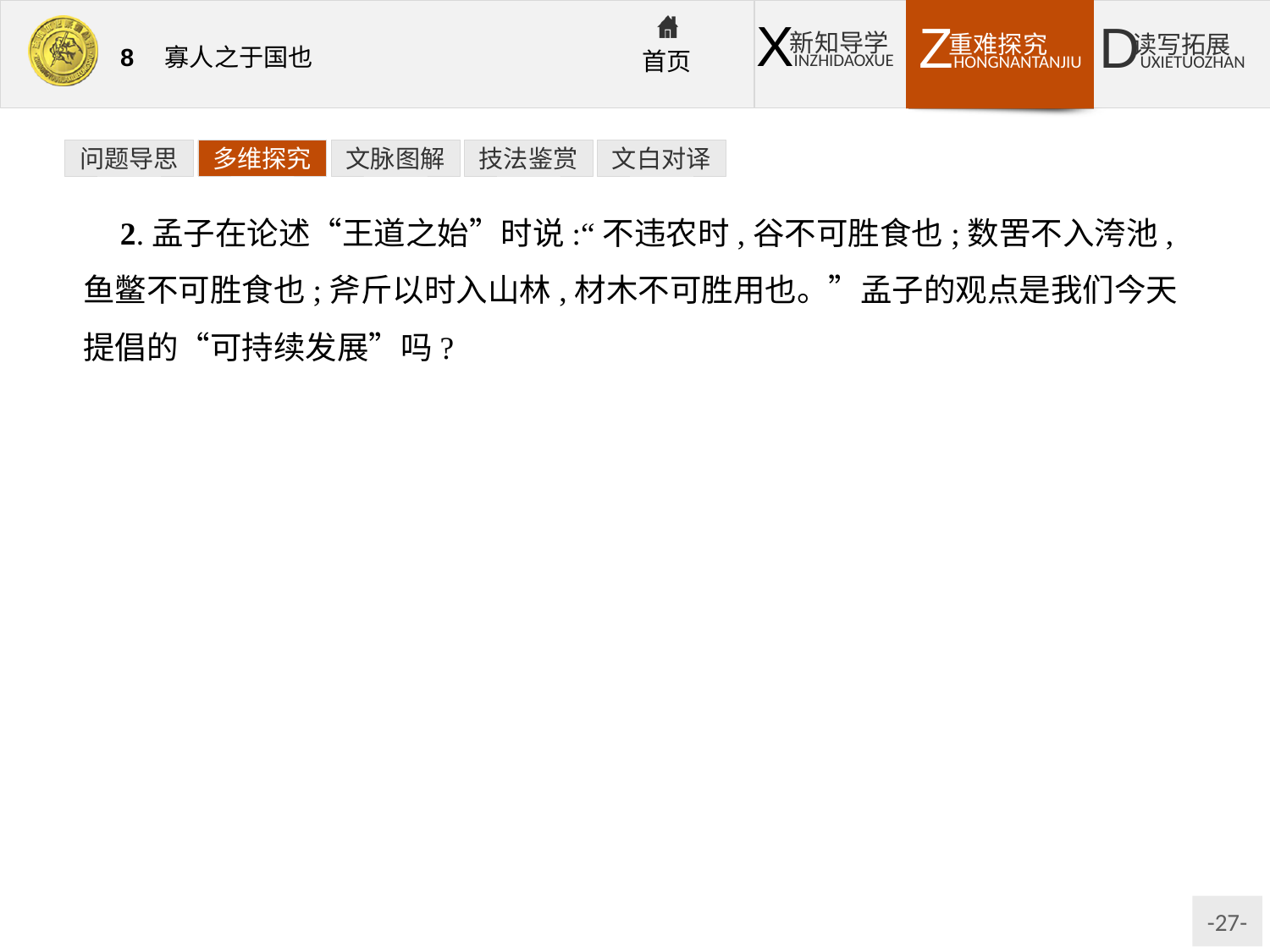

问题导思
多维探究
文脉图解
技法鉴赏
文白对译
2.孟子在论述“王道之始”时说:“不违农时,谷不可胜食也;数罟不入洿池,鱼鳖不可胜食也;斧斤以时入山林,材木不可胜用也。”孟子的观点是我们今天提倡的“可持续发展”吗?
提示:孟子在这里所讲的与现代人关心的环境保护、生态平衡及可持续发展等问题是相似的。在孟子之前,我们的古人就提出过“禹之禁,春三月,山林不登斧,以成草木之长”之类的说法,《管子》《荀子》《庄子》中也有相近的表述,可见古人已有朴素的“可持续发展”的观念。但应该明白,古人提出这种观点,主要是为了维护生态平衡,以利于最大限度地、源源不断地获取生存资源;而现代的环保意识,则是鉴于伴随经济快速发展而来的日趋严重的环境恶化、生态失衡威胁到了人类的生存而提出的,其目的不只在于合理利用资源,更重要的是维护地球的生态平衡。二者出发点略有不同。